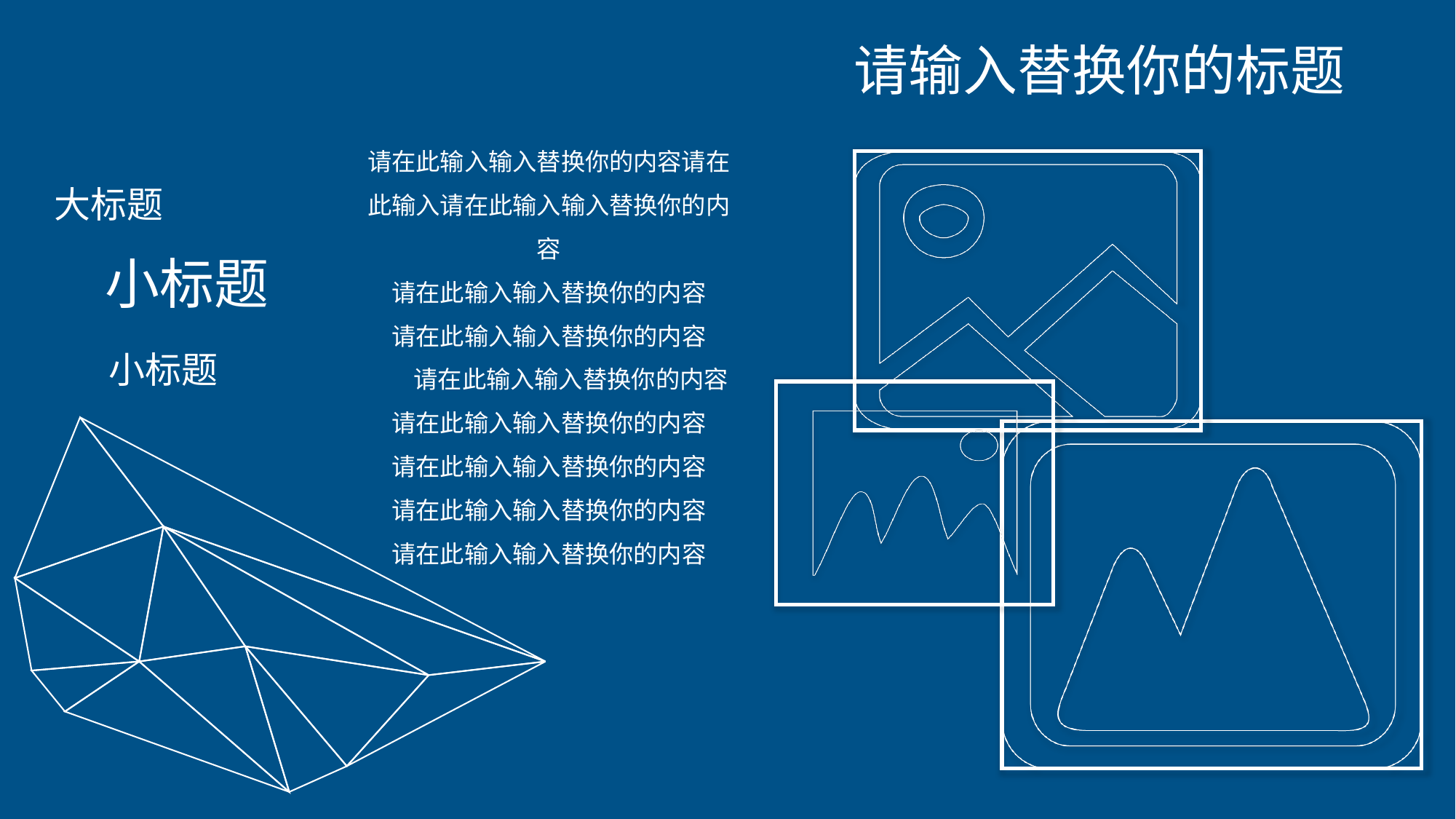

请输入替换你的标题
请在此输入输入替换你的内容请在此输入请在此输入输入替换你的内容
请在此输入输入替换你的内容
请在此输入输入替换你的内容
       请在此输入输入替换你的内容
请在此输入输入替换你的内容
请在此输入输入替换你的内容
请在此输入输入替换你的内容
请在此输入输入替换你的内容

大标题
小标题
小标题